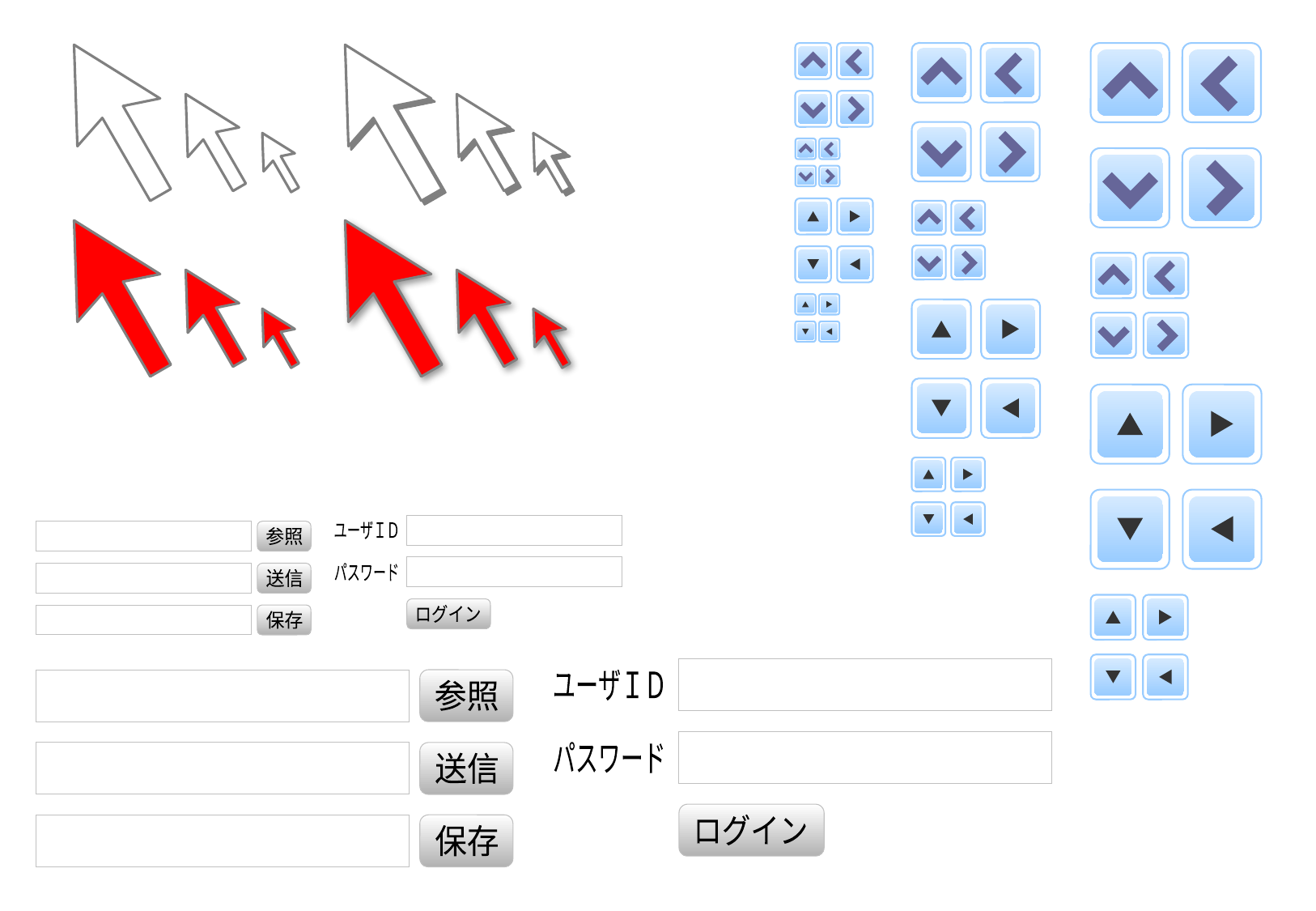

ユーザＩＤ

パスワード

ログイン

参照

送信

保存

ユーザＩＤ

パスワード

ログイン

参照

送信

保存